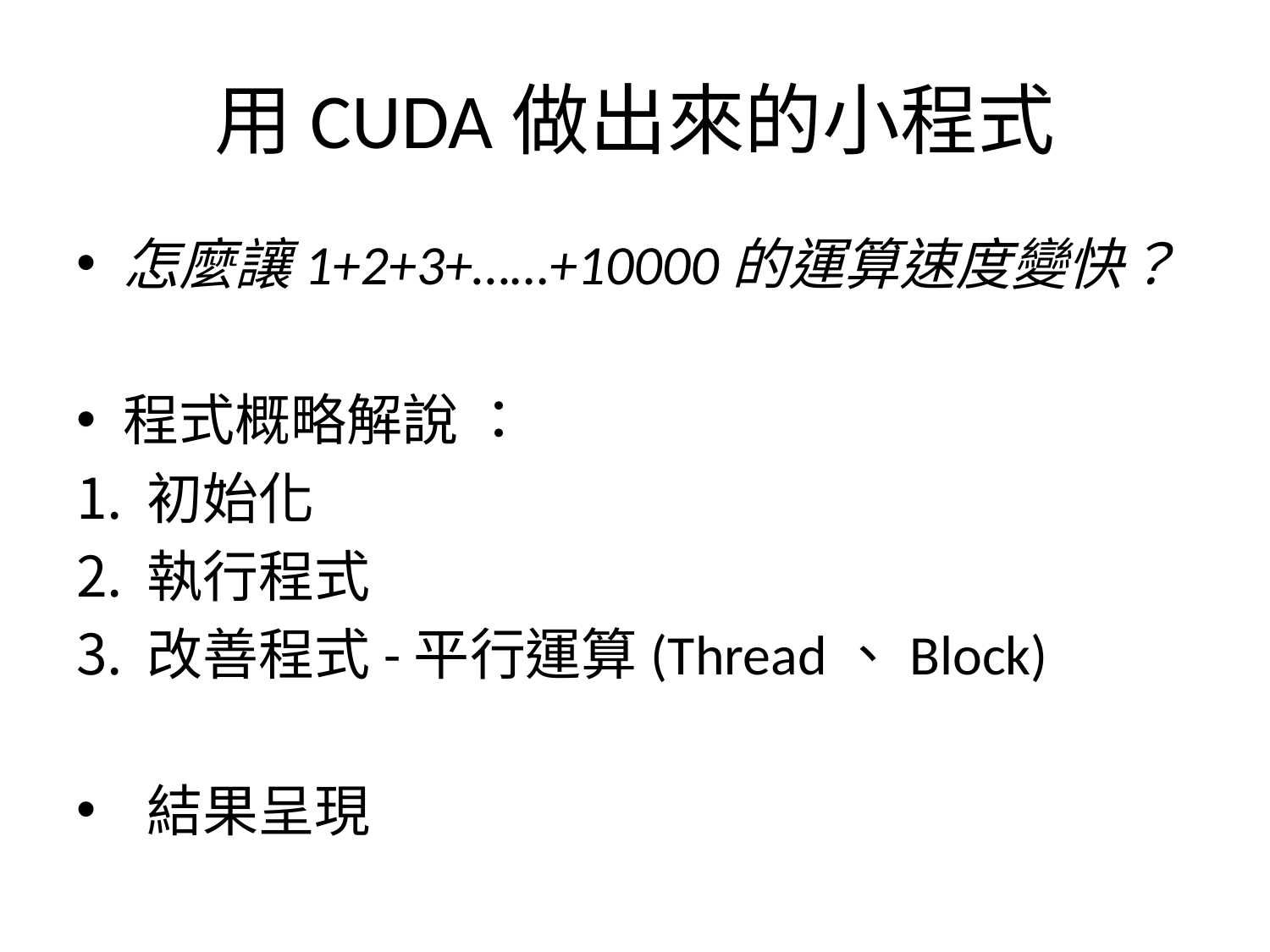

# 用CUDA做出來的小程式
怎麼讓1+2+3+……+10000的運算速度變快？

程式概略解說 ：
初始化
執行程式
改善程式-平行運算(Thread、Block)

結果呈現